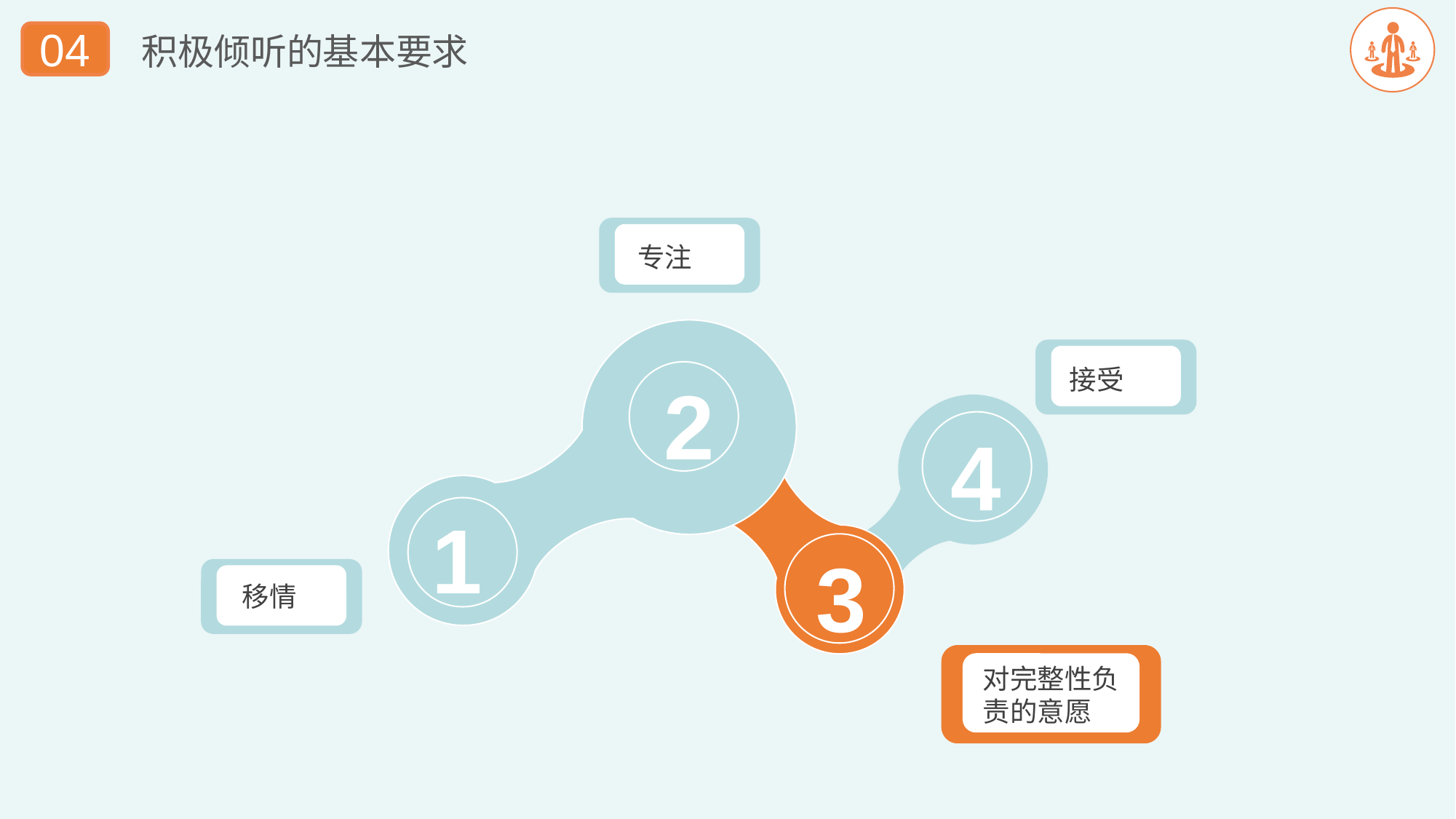

04

积极倾听的基本要求

专注

接受

2

4

1

3

移情

对完整性负责的意愿